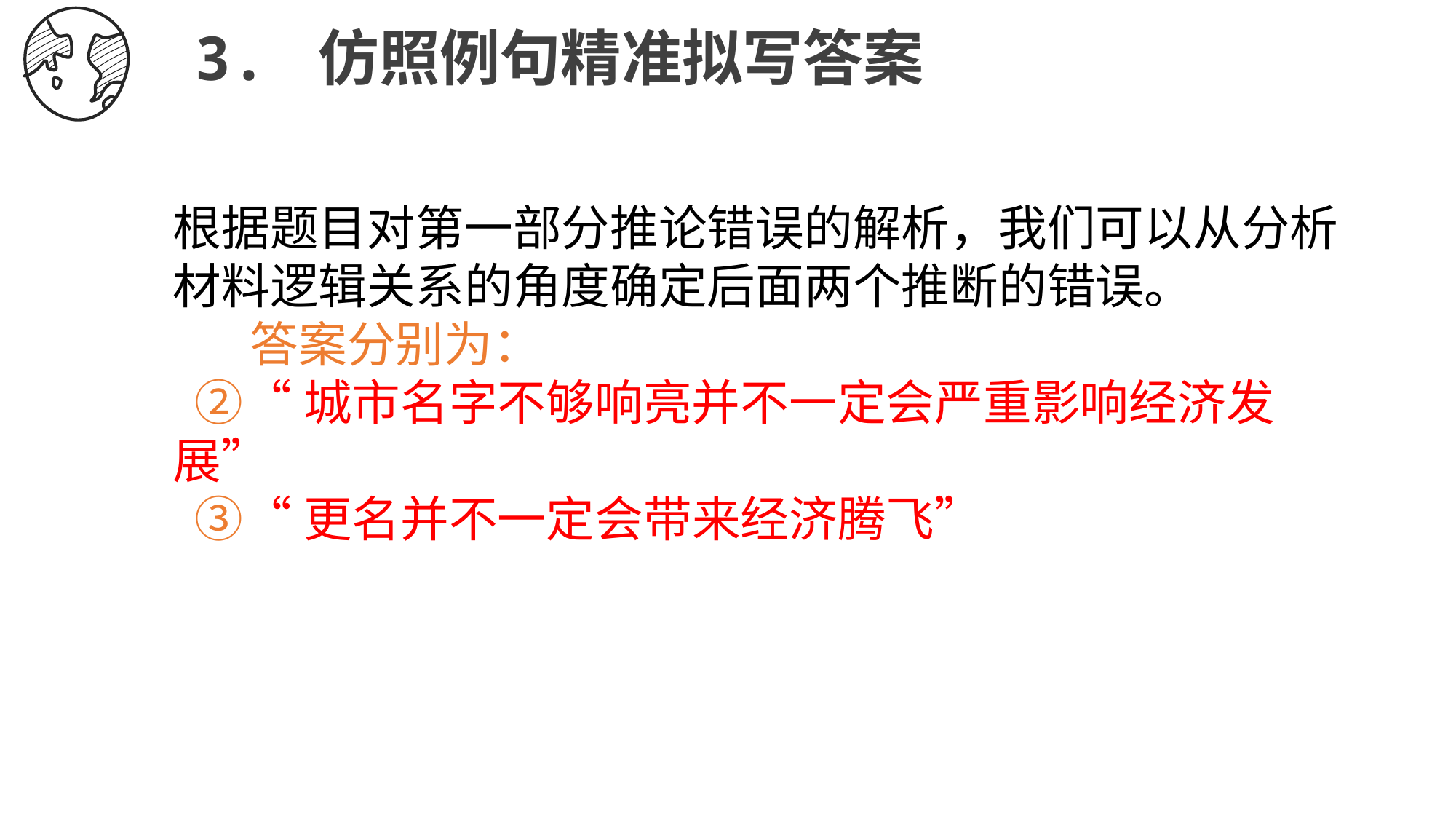

3. 仿照例句精准拟写答案
根据题目对第一部分推论错误的解析，我们可以从分析材料逻辑关系的角度确定后面两个推断的错误。
      答案分别为：
  ②“城市名字不够响亮并不一定会严重影响经济发展”
  ③“更名并不一定会带来经济腾飞”